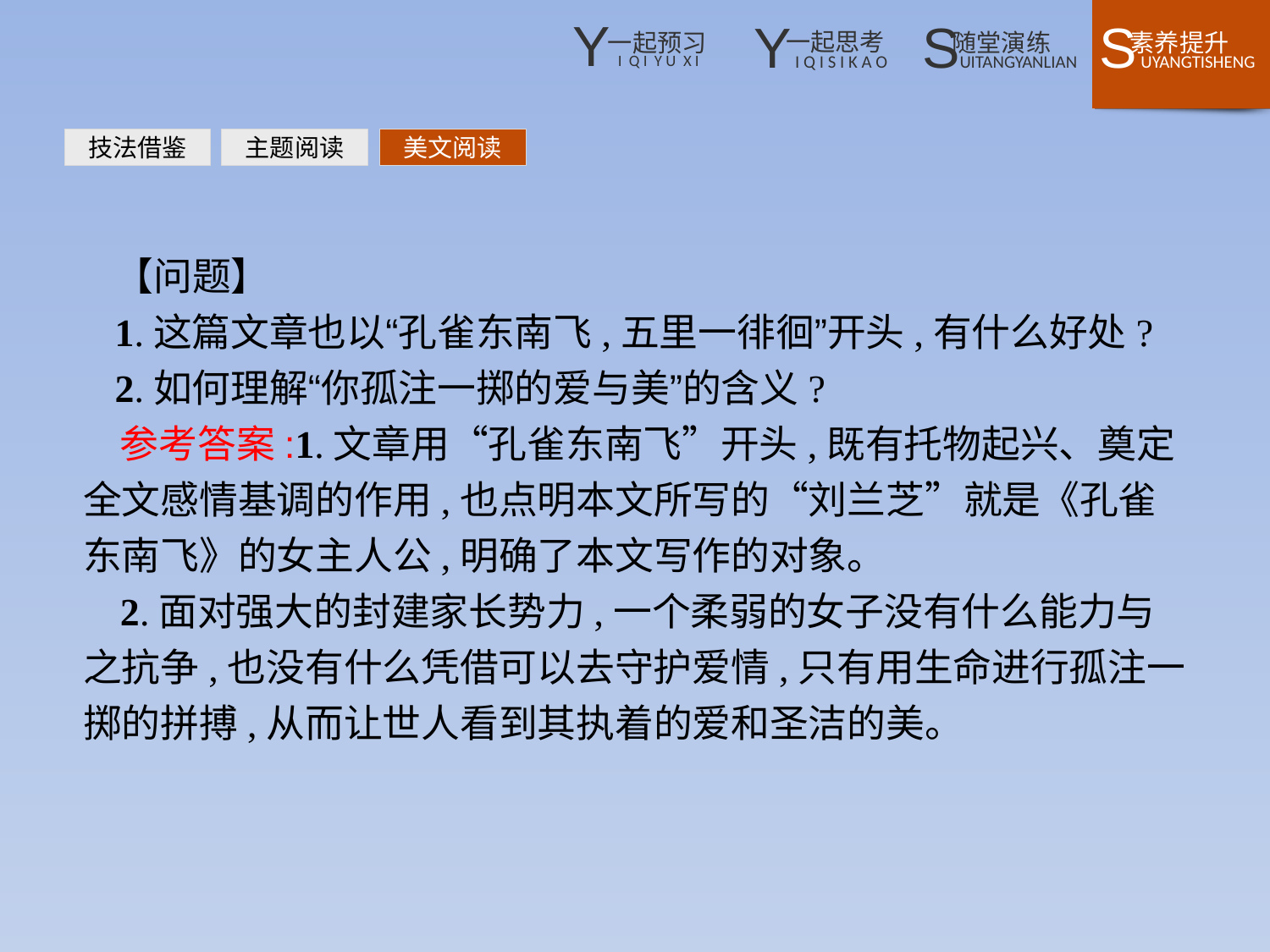

技法借鉴
主题阅读
美文阅读
【问题】
1.这篇文章也以“孔雀东南飞,五里一徘徊”开头,有什么好处?
2.如何理解“你孤注一掷的爱与美”的含义?
参考答案:1.文章用“孔雀东南飞”开头,既有托物起兴、奠定全文感情基调的作用,也点明本文所写的“刘兰芝”就是《孔雀东南飞》的女主人公,明确了本文写作的对象。
2.面对强大的封建家长势力,一个柔弱的女子没有什么能力与之抗争,也没有什么凭借可以去守护爱情,只有用生命进行孤注一掷的拼搏,从而让世人看到其执着的爱和圣洁的美。